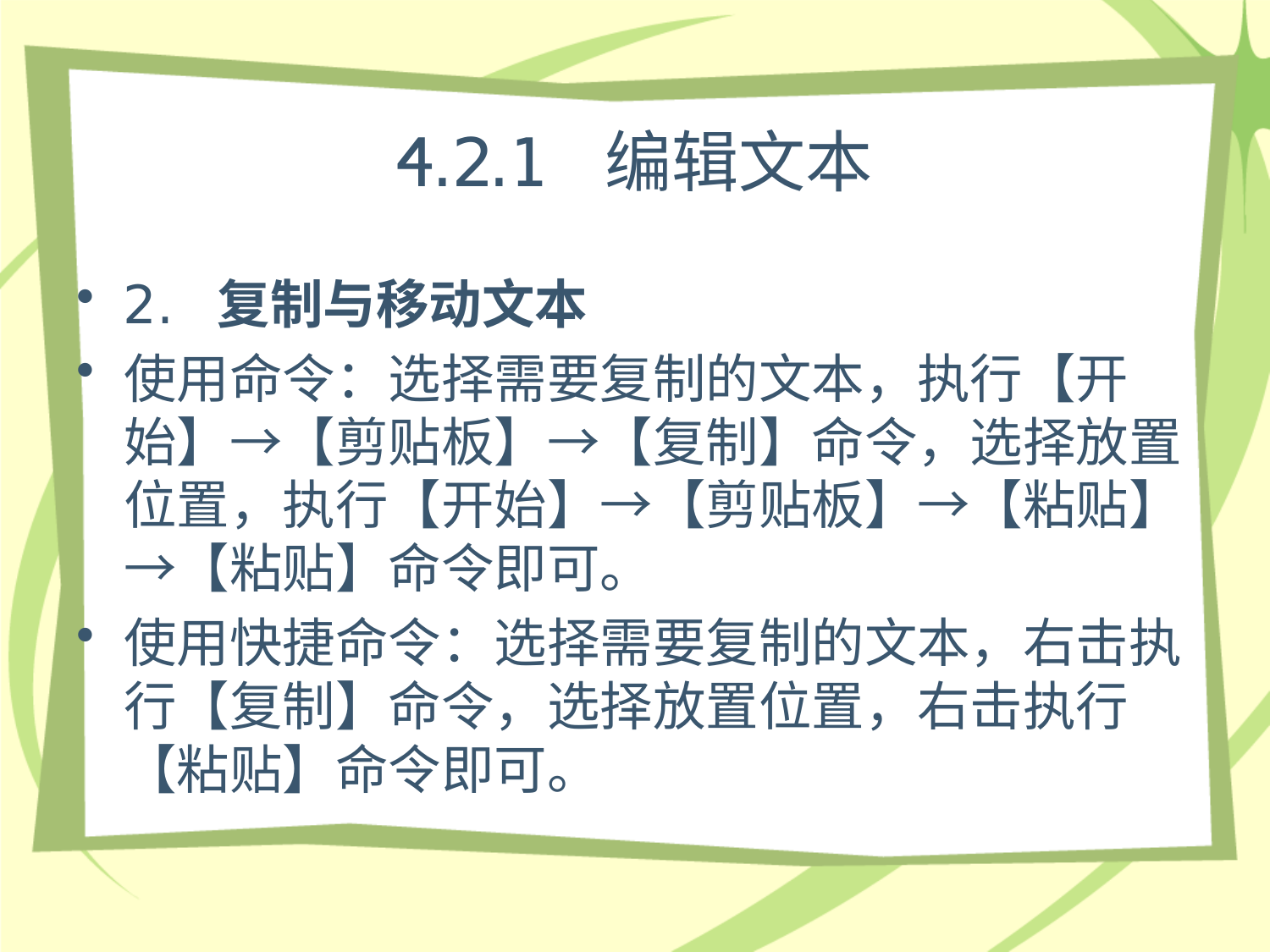

# 4.2.1  编辑文本
2.  复制与移动文本
使用命令：选择需要复制的文本，执行【开始】→【剪贴板】→【复制】命令，选择放置位置，执行【开始】→【剪贴板】→【粘贴】→【粘贴】命令即可。
使用快捷命令：选择需要复制的文本，右击执行【复制】命令，选择放置位置，右击执行【粘贴】命令即可。